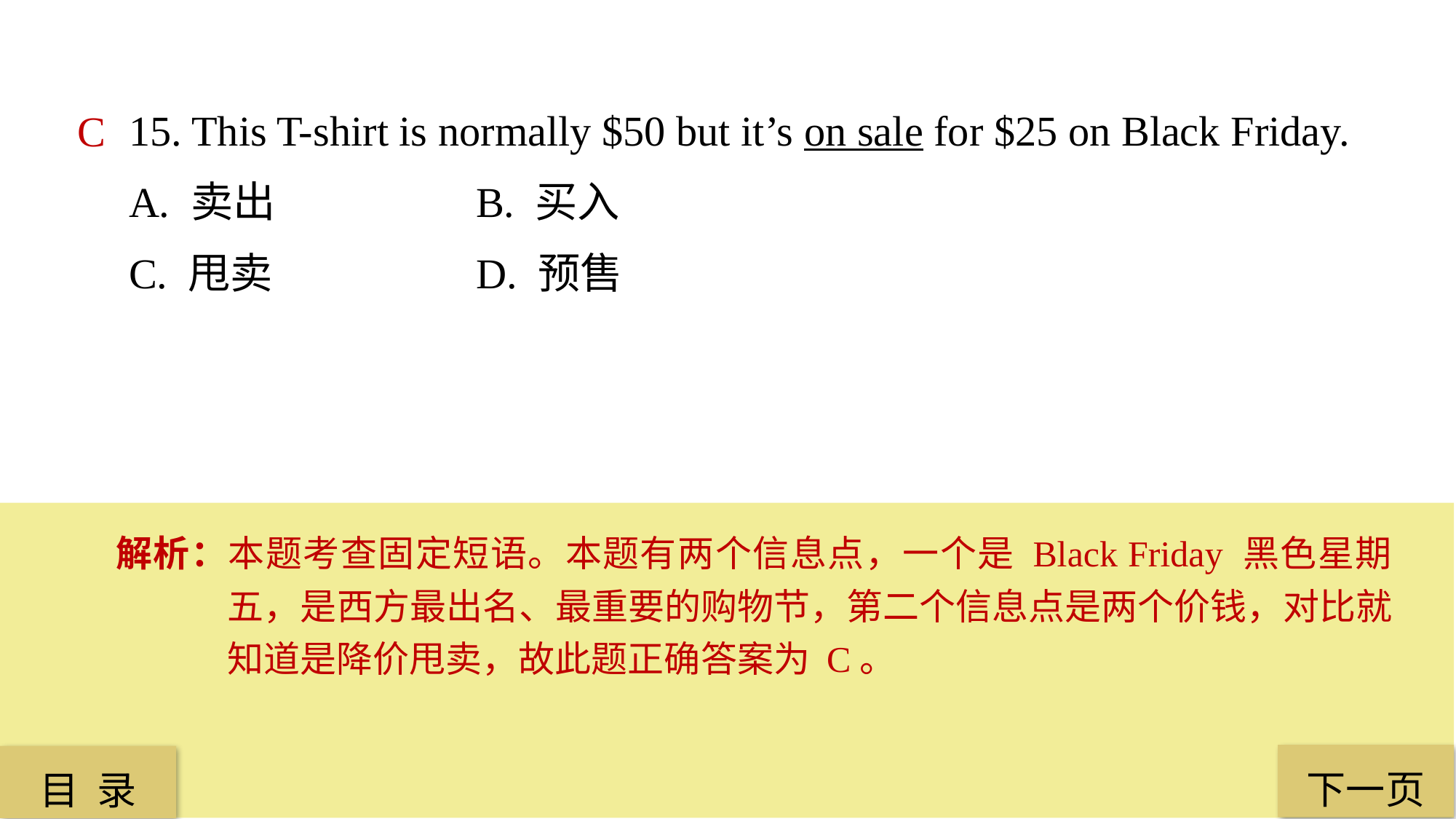

15. This T-shirt is normally $50 but it’s on sale for $25 on Black Friday.
A. 卖出		 B. 买入
C. 甩卖 		 D. 预售
C
解析：本题考查固定短语。本题有两个信息点，一个是 Black Friday 黑色星期五，是西方最出名、最重要的购物节，第二个信息点是两个价钱，对比就知道是降价甩卖，故此题正确答案为 C。